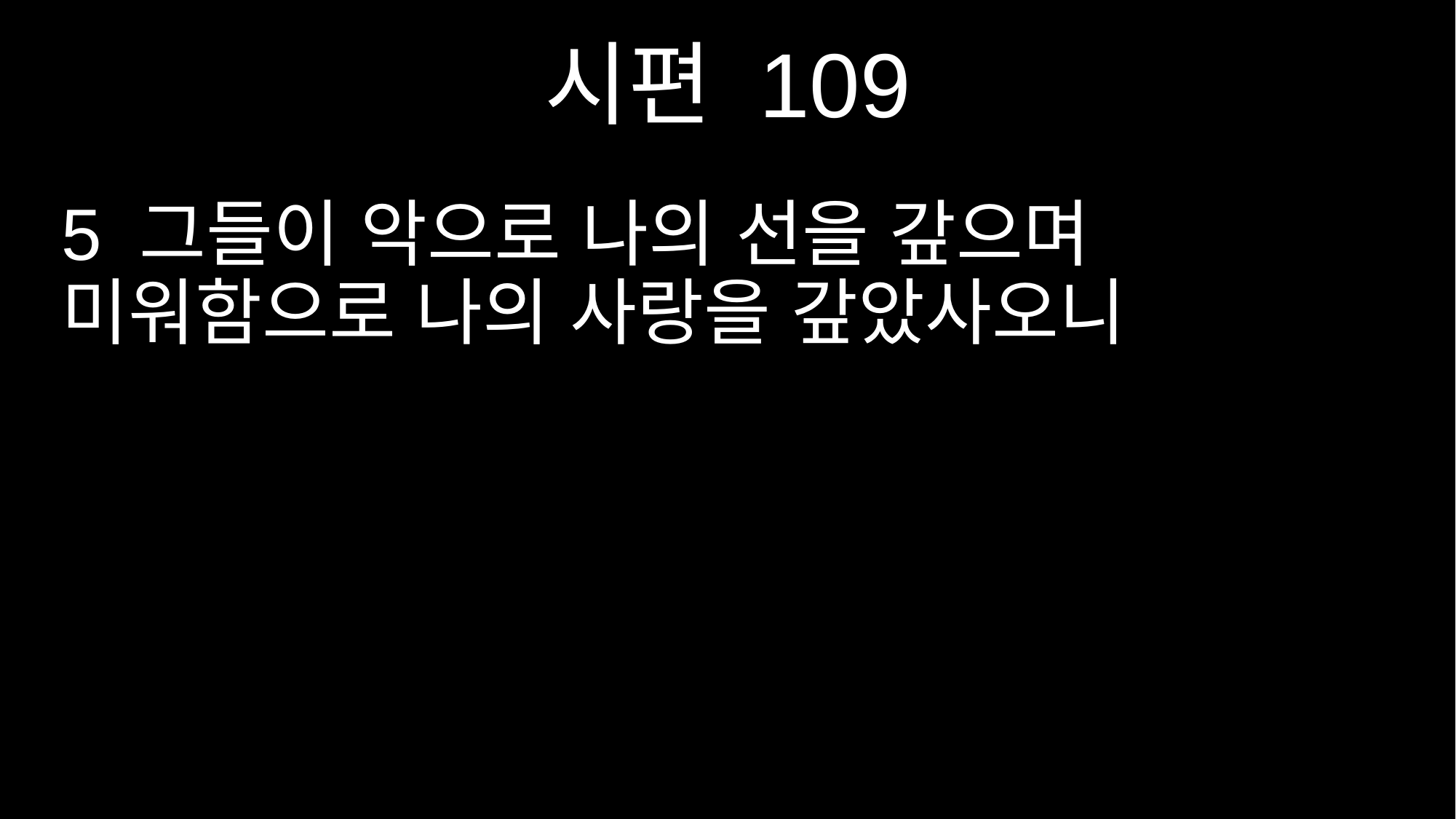

시편 109
5 그들이 악으로 나의 선을 갚으며 미워함으로 나의 사랑을 갚았사오니